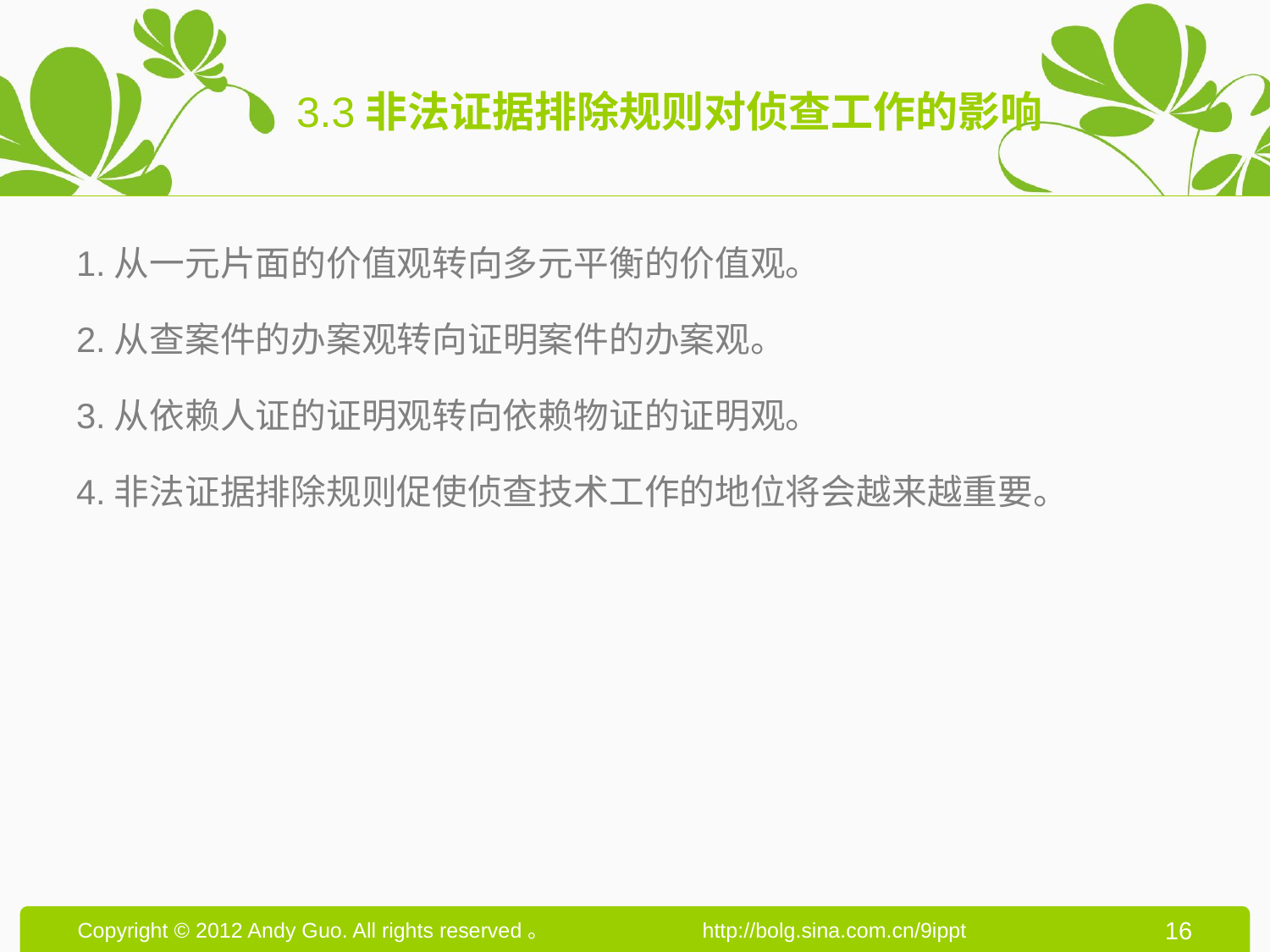

# 3.3非法证据排除规则对侦查工作的影响
1.从一元片面的价值观转向多元平衡的价值观。
2.从查案件的办案观转向证明案件的办案观。
3.从依赖人证的证明观转向依赖物证的证明观。
4.非法证据排除规则促使侦查技术工作的地位将会越来越重要。

16